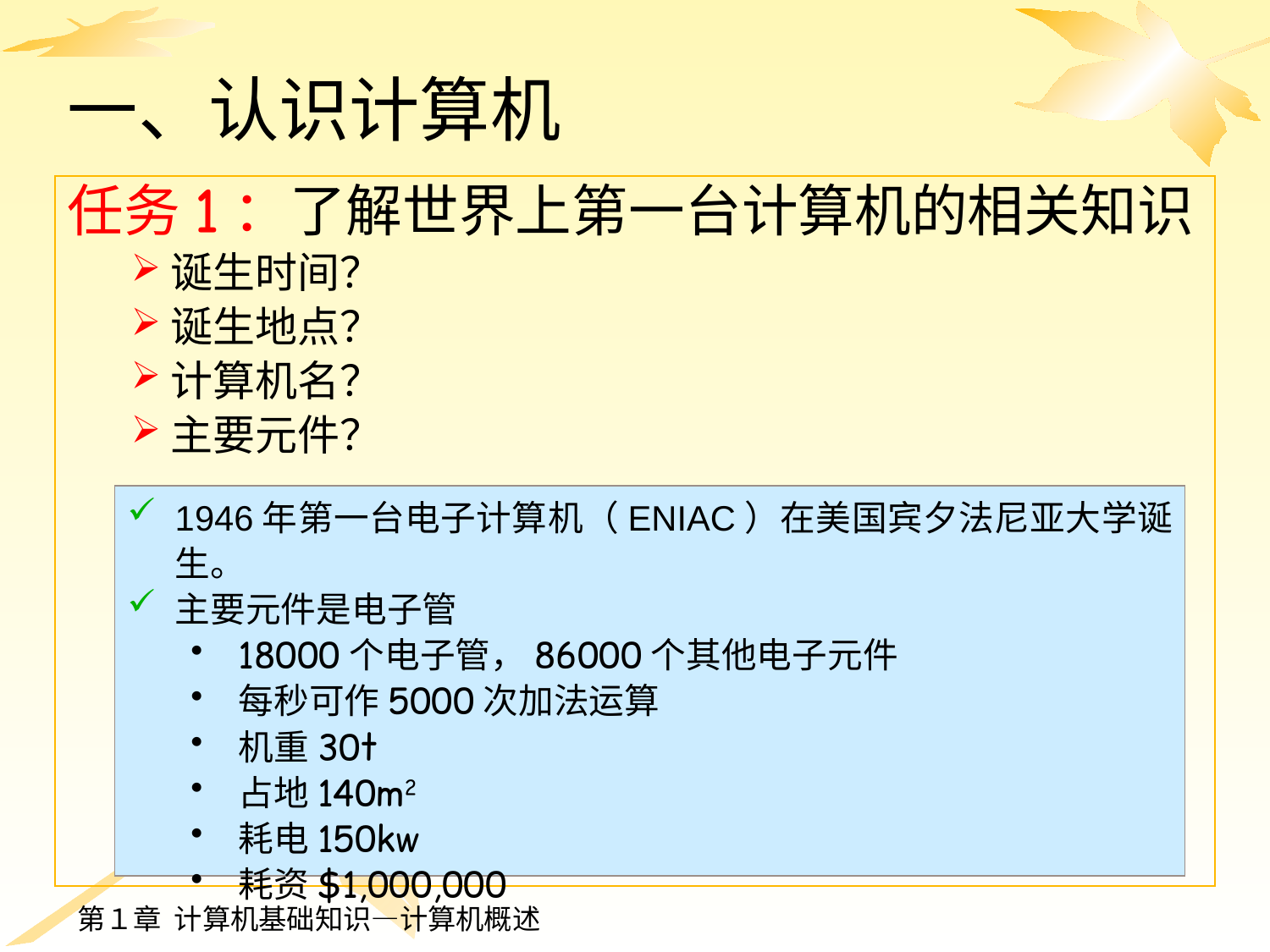

# 一、认识计算机
任务1：了解世界上第一台计算机的相关知识
诞生时间？
诞生地点？
计算机名？
主要元件？
1946年第一台电子计算机（ENIAC）在美国宾夕法尼亚大学诞生。
主要元件是电子管
18000个电子管，86000个其他电子元件
每秒可作5000次加法运算
机重30t
占地140m2
耗电150kw
耗资$1,000,000